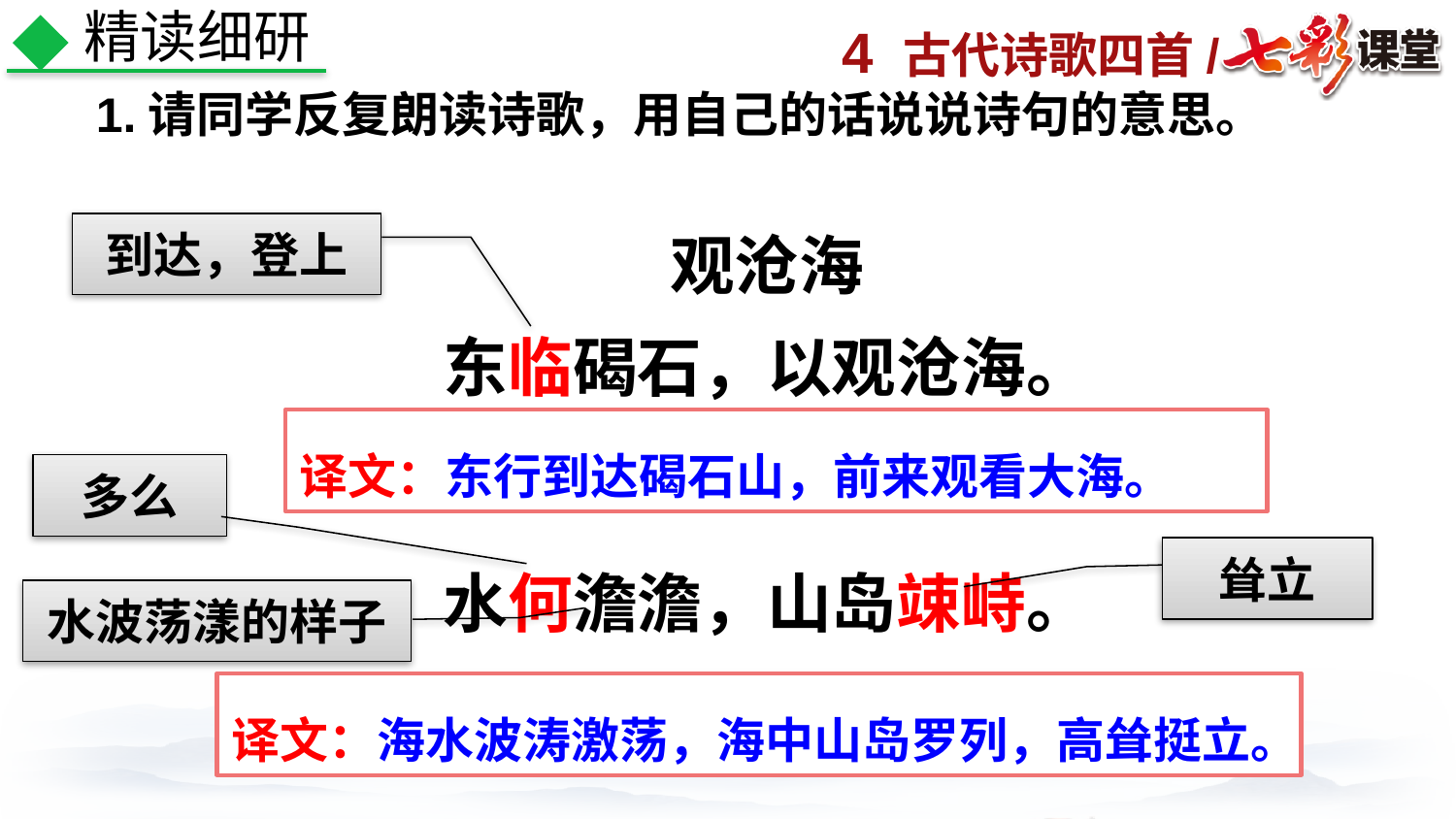

精读细研

1.请同学反复朗读诗歌，用自己的话说说诗句的意思。
到达，登上
观沧海
东临碣石，以观沧海。
水何澹澹，山岛竦峙。
译文：东行到达碣石山，前来观看大海。
多么
耸立
水波荡漾的样子
译文：海水波涛激荡，海中山岛罗列，高耸挺立。